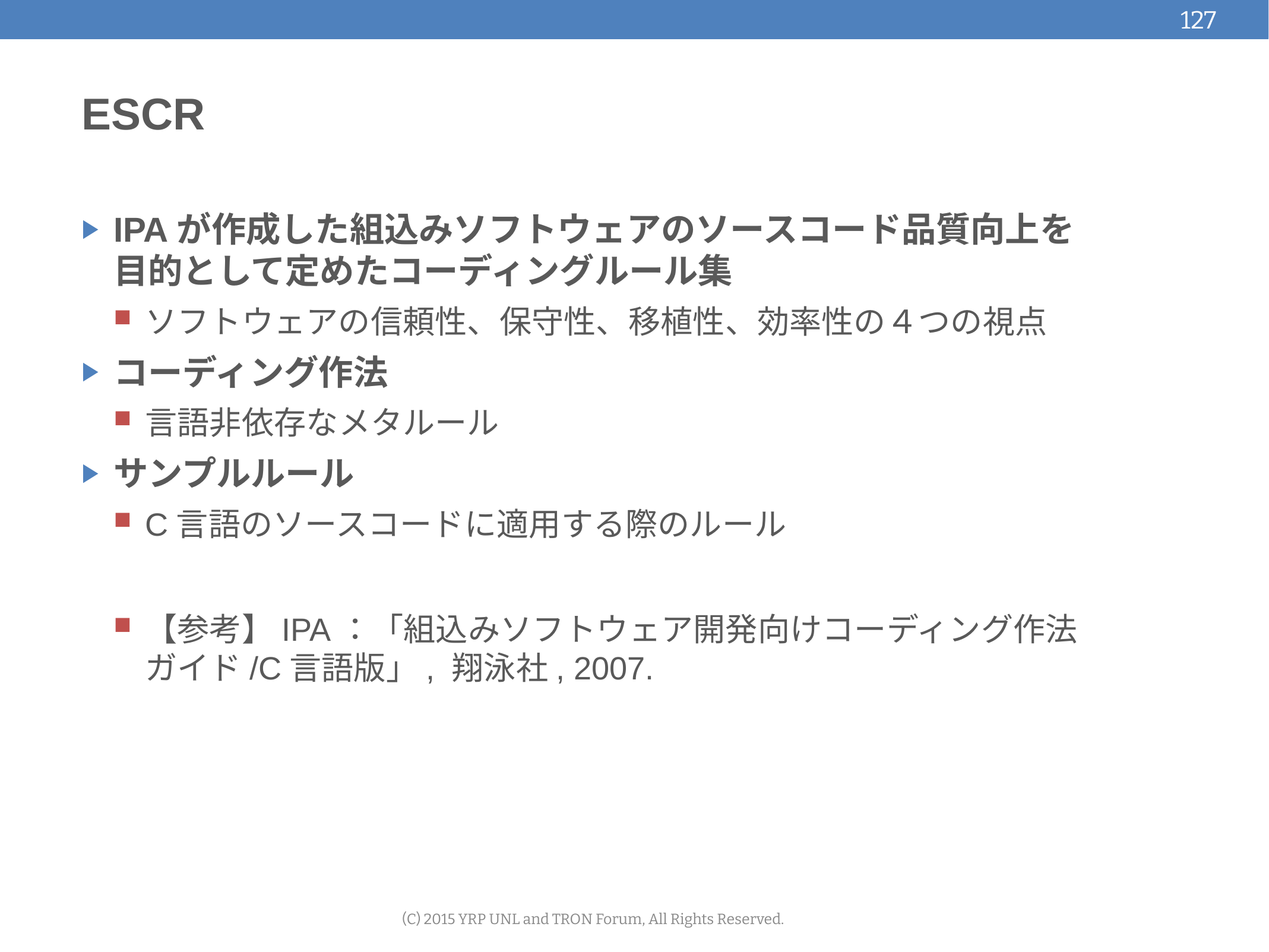

127
# ESCR
IPAが作成した組込みソフトウェアのソースコード品質向上を目的として定めたコーディングルール集
ソフトウェアの信頼性、保守性、移植性、効率性の４つの視点
コーディング作法
言語非依存なメタルール
サンプルルール
C言語のソースコードに適用する際のルール

【参考】IPA：「組込みソフトウェア開発向けコーディング作法ガイド/C言語版」, 翔泳社, 2007.
(C) 2015 YRP UNL and TRON Forum, All Rights Reserved.